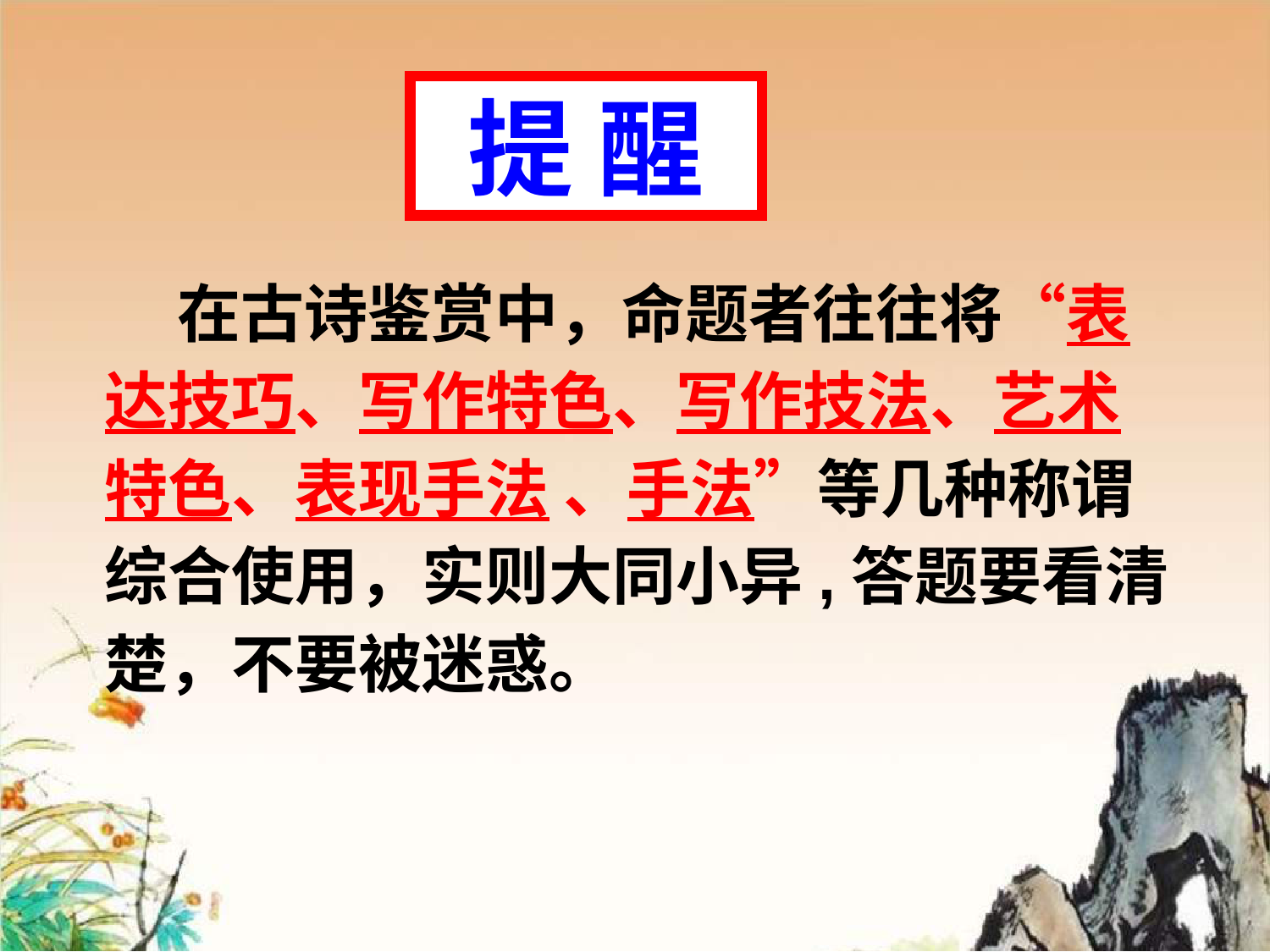

提 醒
    在古诗鉴赏中，命题者往往将“表达技巧、写作特色、写作技法、艺术特色、表现手法 、手法”等几种称谓综合使用，实则大同小异,答题要看清楚，不要被迷惑。